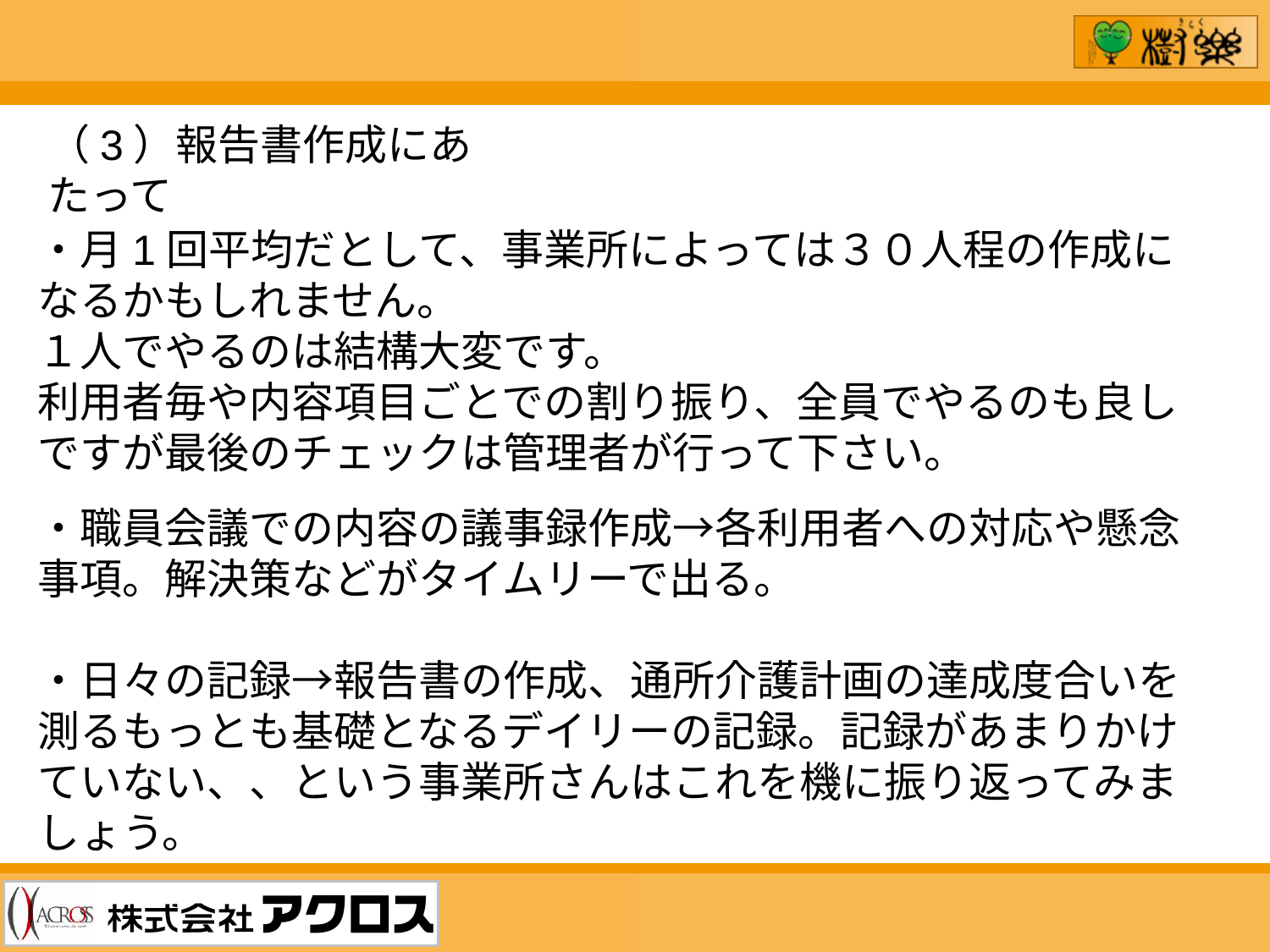

（3）報告書作成にあたって
・月1回平均だとして、事業所によっては３０人程の作成になるかもしれません。
１人でやるのは結構大変です。
利用者毎や内容項目ごとでの割り振り、全員でやるのも良しですが最後のチェックは管理者が行って下さい。

・職員会議での内容の議事録作成→各利用者への対応や懸念事項。解決策などがタイムリーで出る。

・日々の記録→報告書の作成、通所介護計画の達成度合いを測るもっとも基礎となるデイリーの記録。記録があまりかけていない、、という事業所さんはこれを機に振り返ってみましょう。